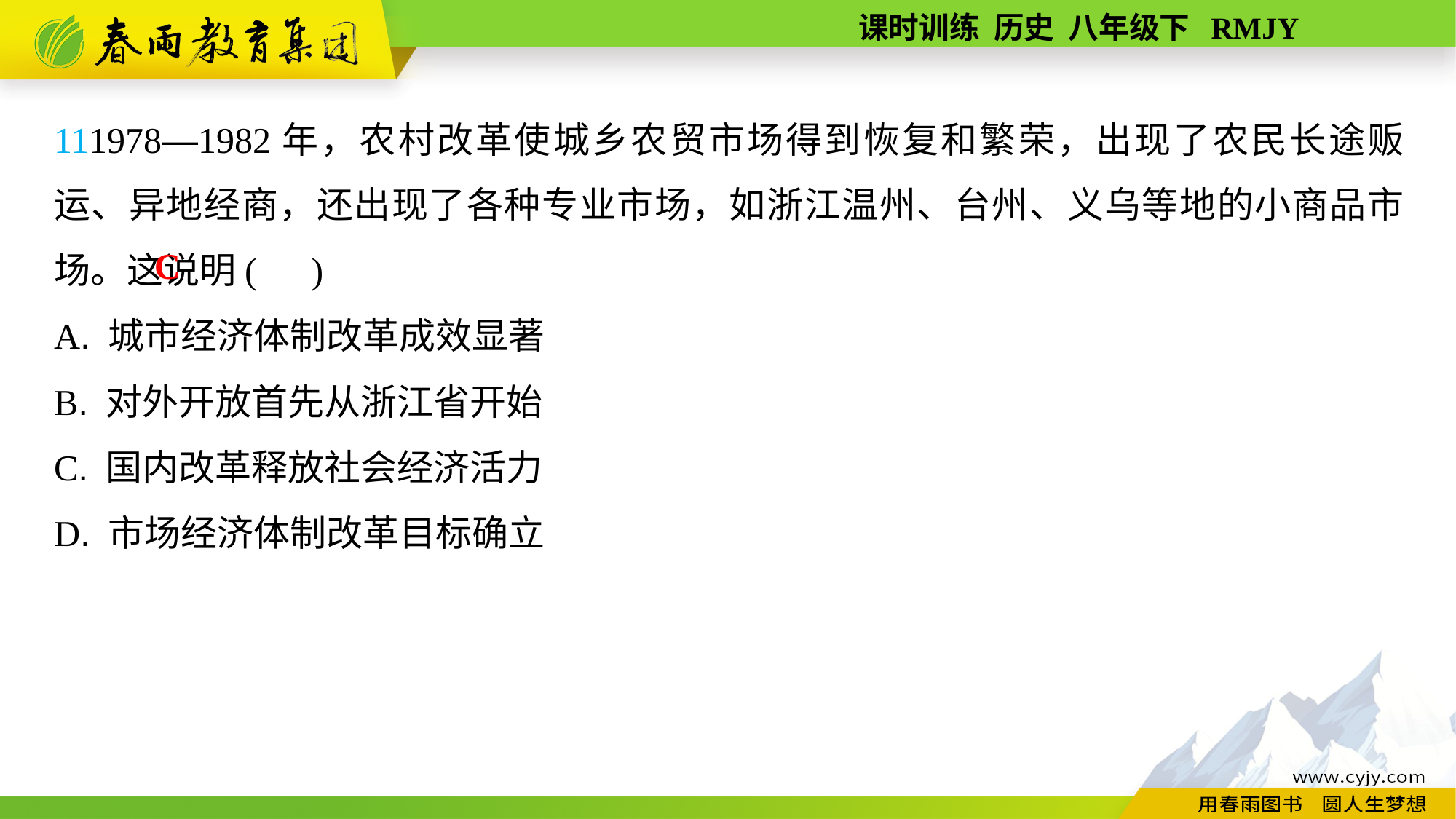

111978—1982年，农村改革使城乡农贸市场得到恢复和繁荣，出现了农民长途贩运、异地经商，还出现了各种专业市场，如浙江温州、台州、义乌等地的小商品市场。这说明(      )
A. 城市经济体制改革成效显著
B. 对外开放首先从浙江省开始
C. 国内改革释放社会经济活力
D. 市场经济体制改革目标确立
C